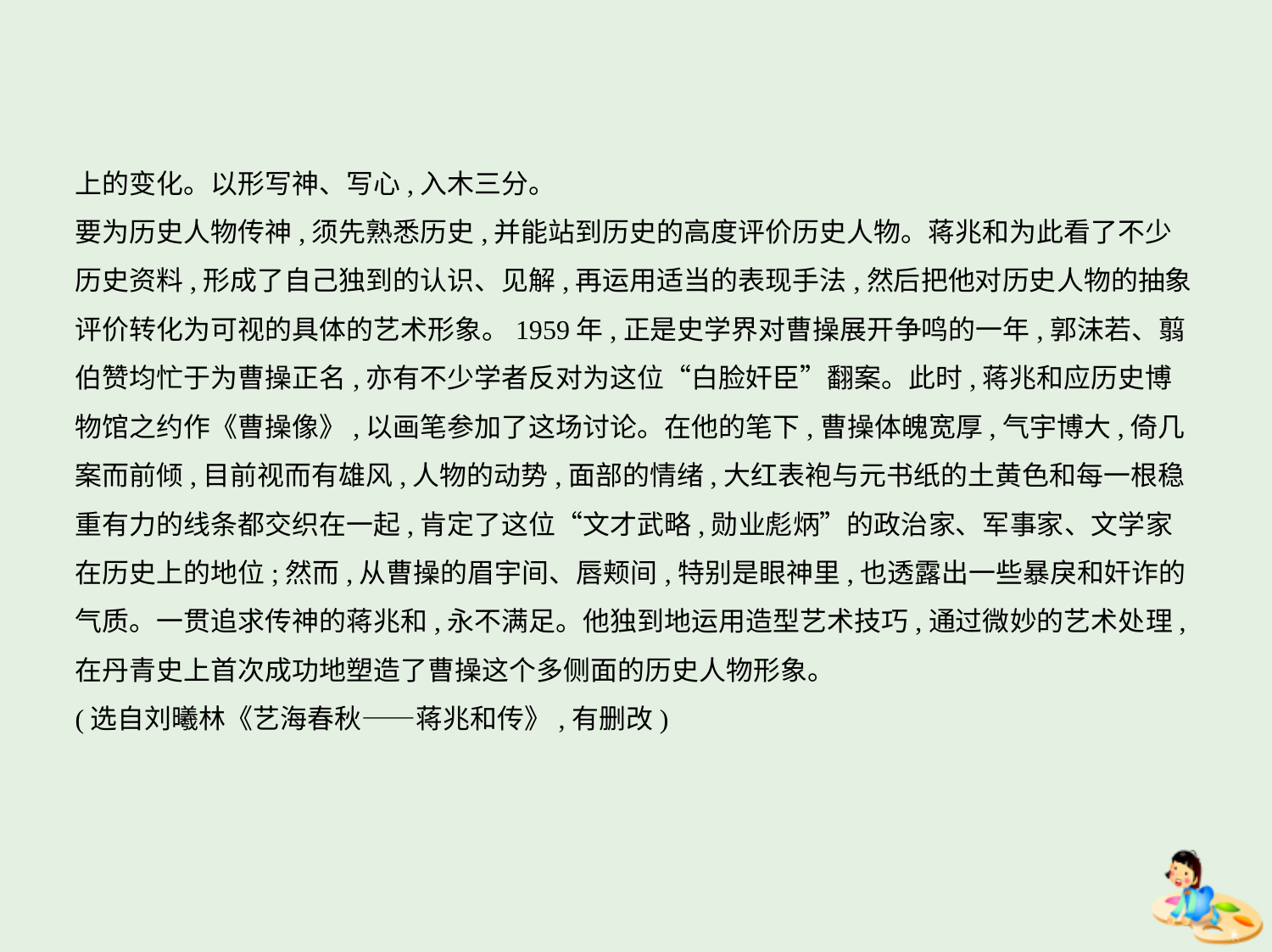

上的变化。以形写神、写心,入木三分。
要为历史人物传神,须先熟悉历史,并能站到历史的高度评价历史人物。蒋兆和为此看了不少
历史资料,形成了自己独到的认识、见解,再运用适当的表现手法,然后把他对历史人物的抽象
评价转化为可视的具体的艺术形象。1959年,正是史学界对曹操展开争鸣的一年,郭沫若、翦
伯赞均忙于为曹操正名,亦有不少学者反对为这位“白脸奸臣”翻案。此时,蒋兆和应历史博
物馆之约作《曹操像》,以画笔参加了这场讨论。在他的笔下,曹操体魄宽厚,气宇博大,倚几
案而前倾,目前视而有雄风,人物的动势,面部的情绪,大红表袍与元书纸的土黄色和每一根稳
重有力的线条都交织在一起,肯定了这位“文才武略,勋业彪炳”的政治家、军事家、文学家
在历史上的地位;然而,从曹操的眉宇间、唇颊间,特别是眼神里,也透露出一些暴戾和奸诈的
气质。一贯追求传神的蒋兆和,永不满足。他独到地运用造型艺术技巧,通过微妙的艺术处理,
在丹青史上首次成功地塑造了曹操这个多侧面的历史人物形象。
(选自刘曦林《艺海春秋——蒋兆和传》,有删改)